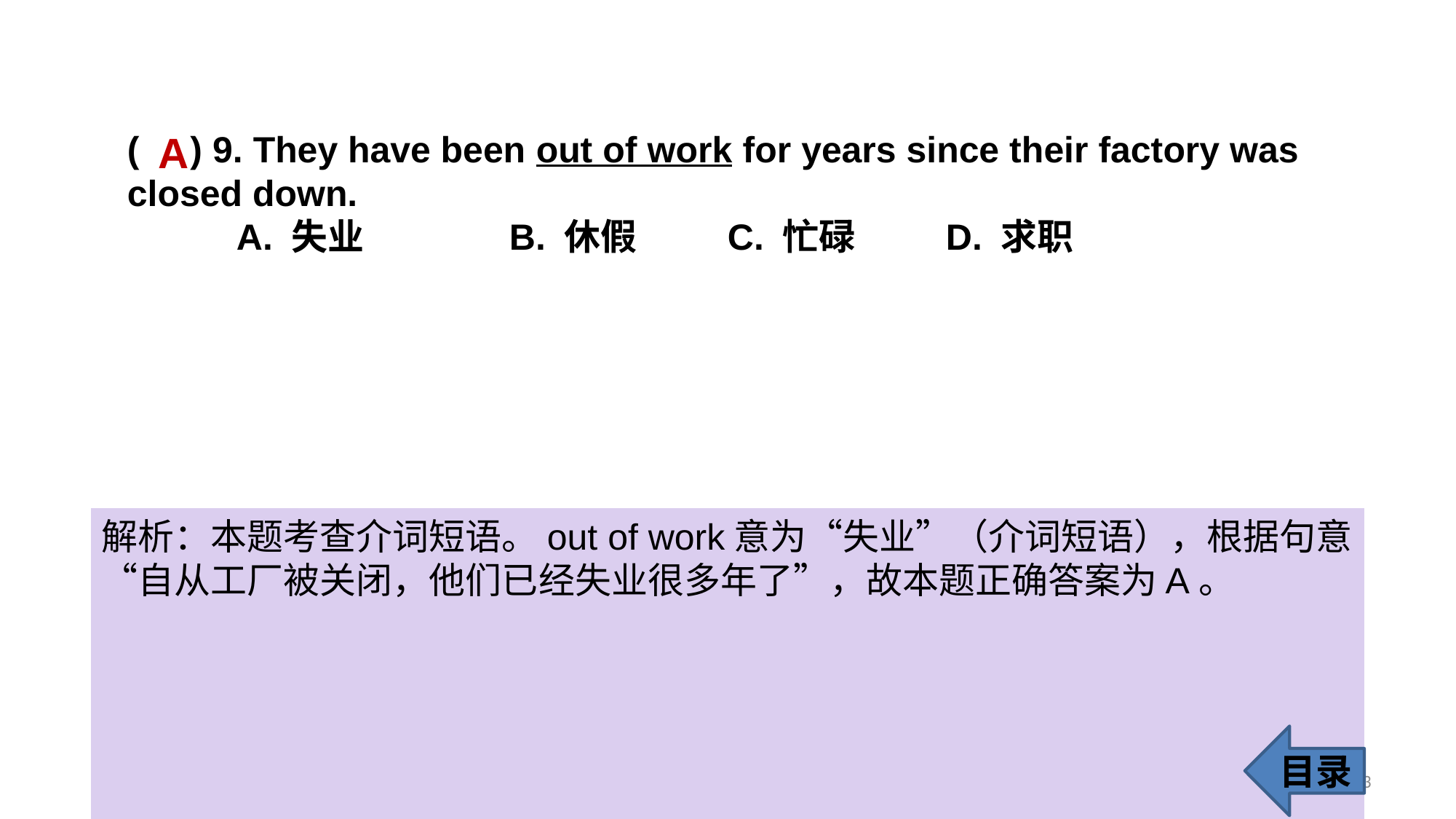

A
(     ) 9. They have been out of work for years since their factory was 	 closed down.
A. 失业 		B. 休假 	C. 忙碌 	D. 求职
解析：本题考查介词短语。out of work意为“失业”（介词短语），根据句意“自从工厂被关闭，他们已经失业很多年了”，故本题正确答案为A。

目录
13